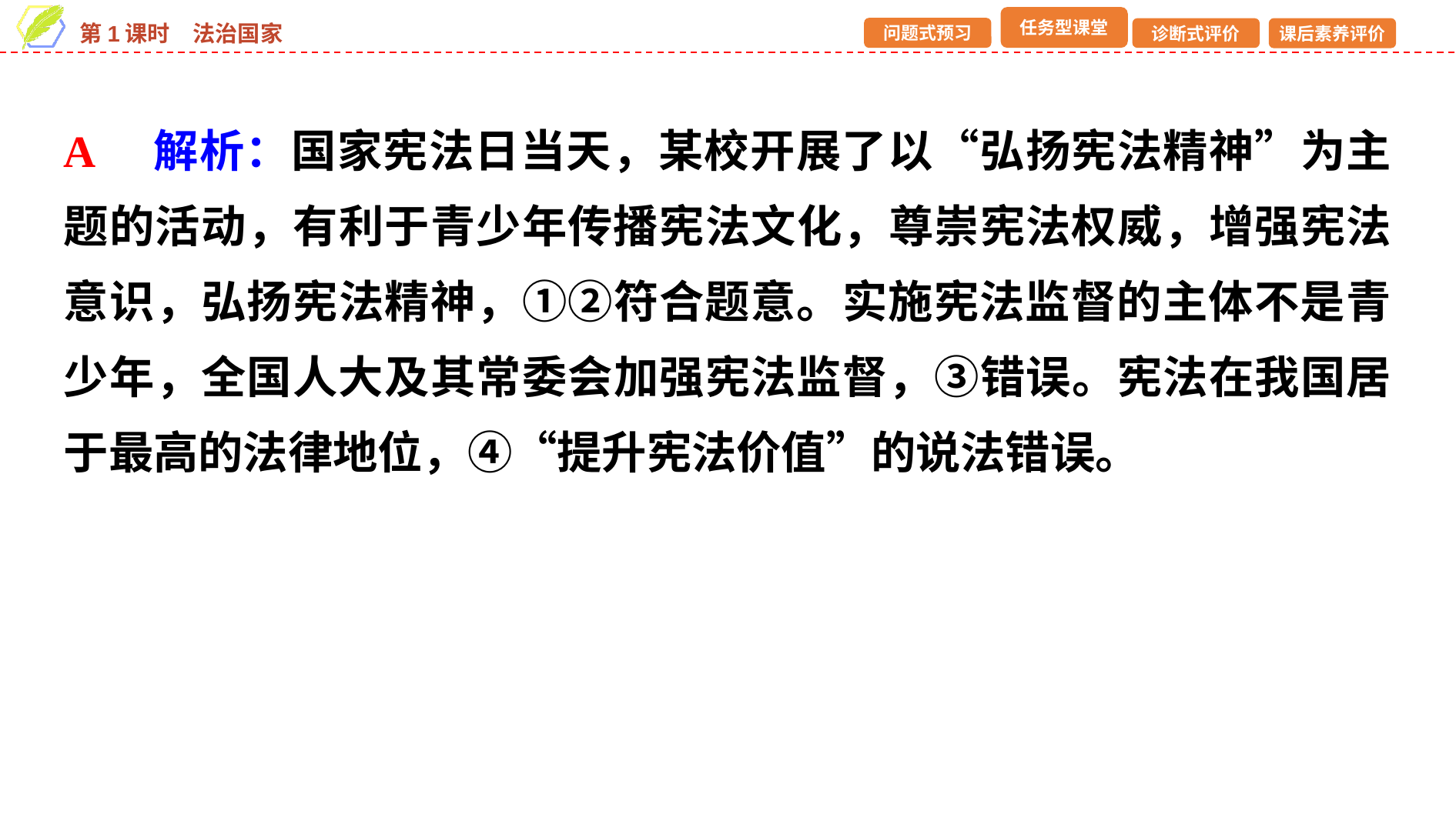

A　解析：国家宪法日当天，某校开展了以“弘扬宪法精神”为主题的活动，有利于青少年传播宪法文化，尊崇宪法权威，增强宪法意识，弘扬宪法精神，①②符合题意。实施宪法监督的主体不是青少年，全国人大及其常委会加强宪法监督，③错误。宪法在我国居于最高的法律地位，④“提升宪法价值”的说法错误。